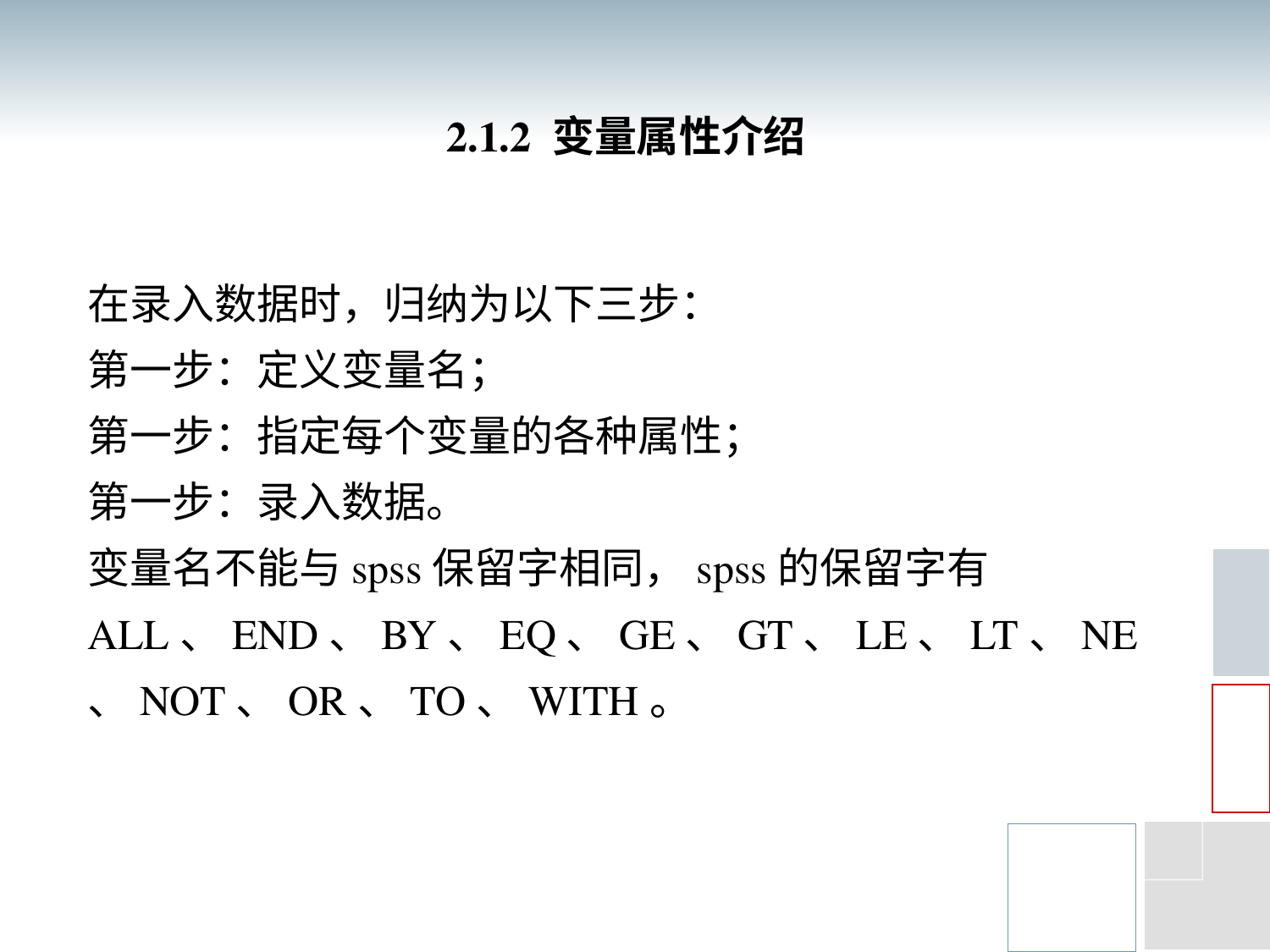

2.1.2 变量属性介绍
在录入数据时，归纳为以下三步：
第一步：定义变量名；
第一步：指定每个变量的各种属性；
第一步：录入数据。
变量名不能与spss保留字相同，spss的保留字有ALL、END、BY、EQ、GE、GT、LE、LT、NE、NOT、OR、TO、WITH。